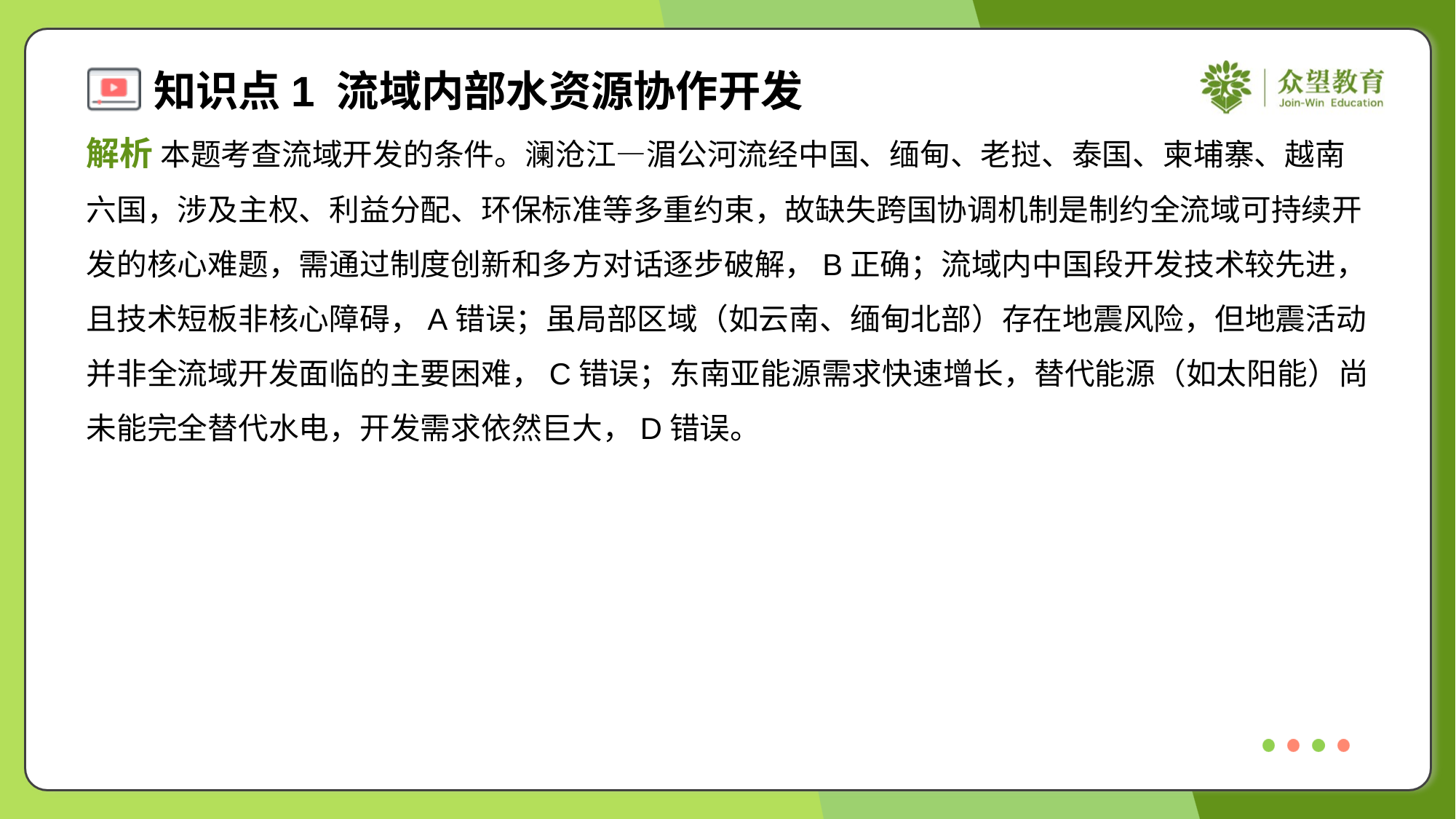

解析 本题考查流域开发的条件。澜沧江—湄公河流经中国、缅甸、老挝、泰国、柬埔寨、越南
六国，涉及主权、利益分配、环保标准等多重约束，故缺失跨国协调机制是制约全流域可持续开
发的核心难题，需通过制度创新和多方对话逐步破解，B正确；流域内中国段开发技术较先进，
且技术短板非核心障碍，A错误；虽局部区域（如云南、缅甸北部）存在地震风险，但地震活动
并非全流域开发面临的主要困难，C错误；东南亚能源需求快速增长，替代能源（如太阳能）尚
未能完全替代水电，开发需求依然巨大，D错误。